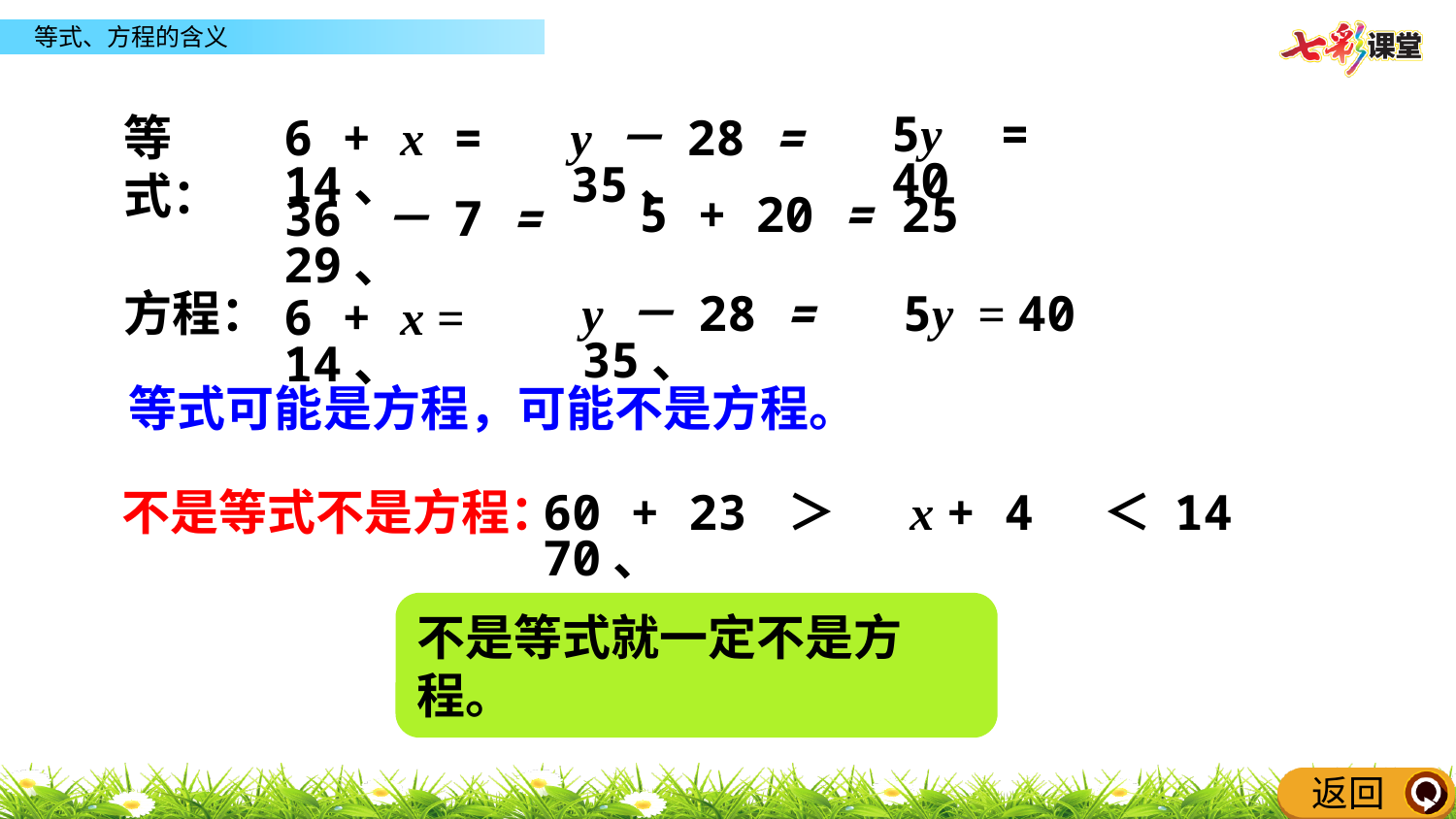

等式：
5y  = 40
6 + x = 14、
y － 28 = 35、
5 + 20 = 25
36 － 7 = 29、
方程：
y － 28 = 35、
5y  = 40
6 + x = 14、
等式可能是方程，可能不是方程。
不是等式不是方程：
60 + 23 ＞ 70、
x + 4  ＜ 14
不是等式就一定不是方程。